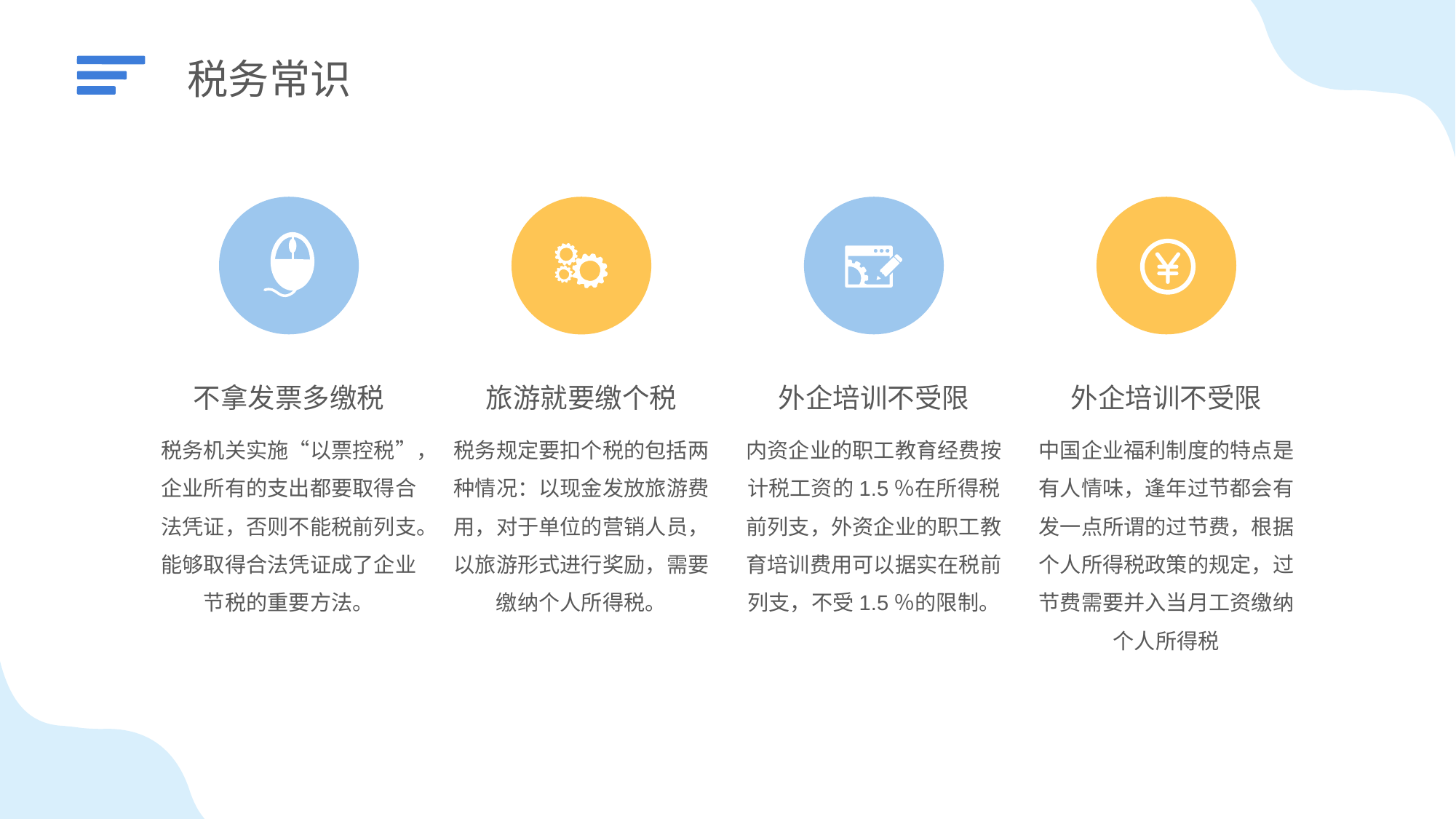

税务常识

不拿发票多缴税
税务机关实施“以票控税”，企业所有的支出都要取得合法凭证，否则不能税前列支。能够取得合法凭证成了企业节税的重要方法。

旅游就要缴个税
税务规定要扣个税的包括两种情况：以现金发放旅游费用，对于单位的营销人员，以旅游形式进行奖励，需要缴纳个人所得税。

外企培训不受限
内资企业的职工教育经费按计税工资的1.5％在所得税前列支，外资企业的职工教育培训费用可以据实在税前列支，不受1.5％的限制。

外企培训不受限
中国企业福利制度的特点是有人情味，逢年过节都会有发一点所谓的过节费，根据个人所得税政策的规定，过节费需要并入当月工资缴纳个人所得税